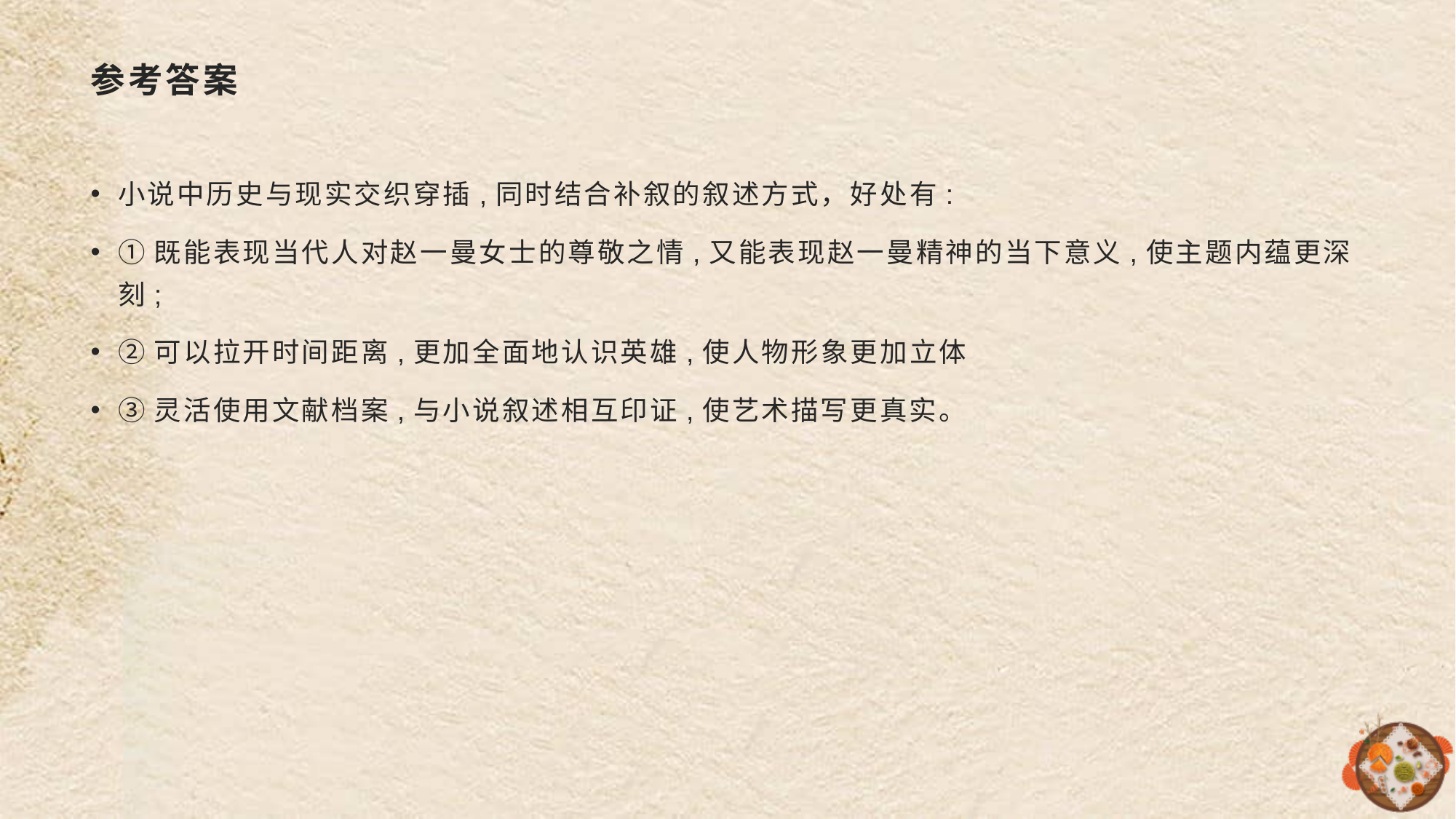

# 参考答案

小说中历史与现实交织穿插,同时结合补叙的叙述方式，好处有:
①既能表现当代人对赵一曼女士的尊敬之情,又能表现赵一曼精神的当下意义,使主题内蕴更深刻;
②可以拉开时间距离,更加全面地认识英雄,使人物形象更加立体
③灵活使用文献档案,与小说叙述相互印证,使艺术描写更真实。